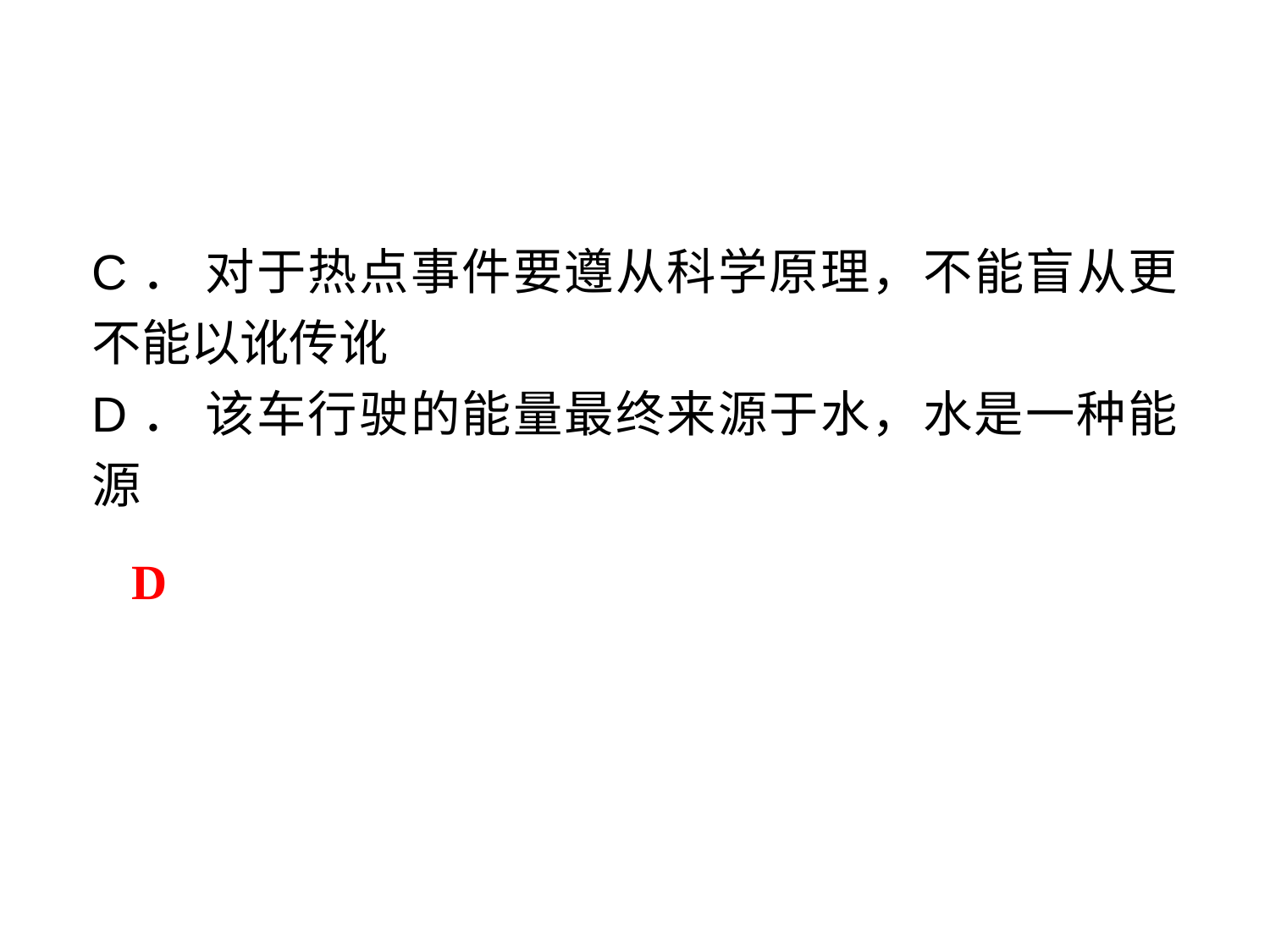

C． 对于热点事件要遵从科学原理，不能盲从更不能以讹传讹
D． 该车行驶的能量最终来源于水，水是一种能源
D